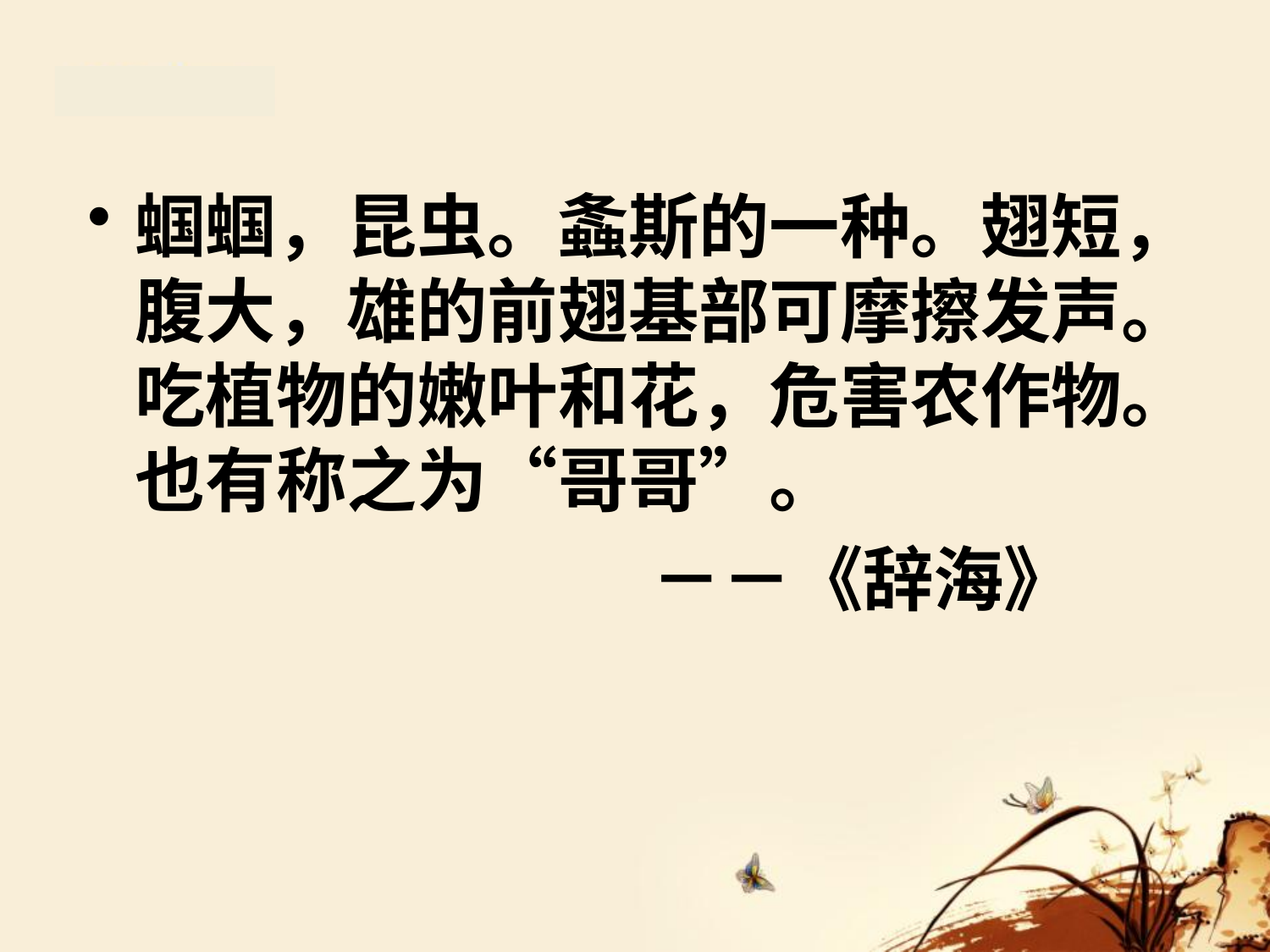

蝈蝈，昆虫。螽斯的一种。翅短，腹大，雄的前翅基部可摩擦发声。吃植物的嫩叶和花，危害农作物。也有称之为“哥哥”。
                                  －－《辞海》